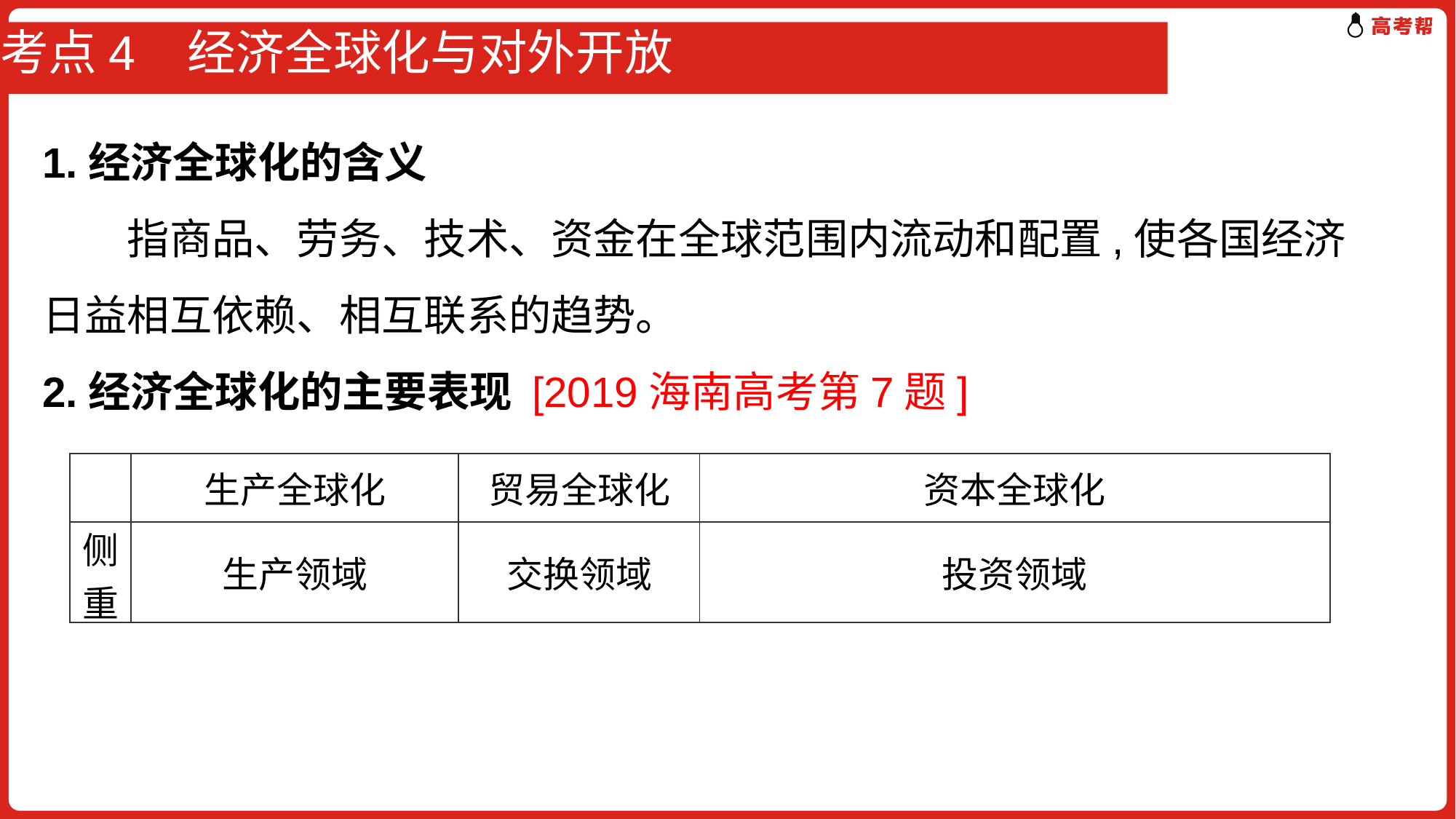

# 考点4   经济全球化与对外开放
1.经济全球化的含义
　　指商品、劳务、技术、资金在全球范围内流动和配置,使各国经济日益相互依赖、相互联系的趋势。
2.经济全球化的主要表现 [2019海南高考第7题]
|  | 生产全球化 | 贸易全球化 | 资本全球化 |
| --- | --- | --- | --- |
| 侧重 | 生产领域 | 交换领域 | 投资领域 |